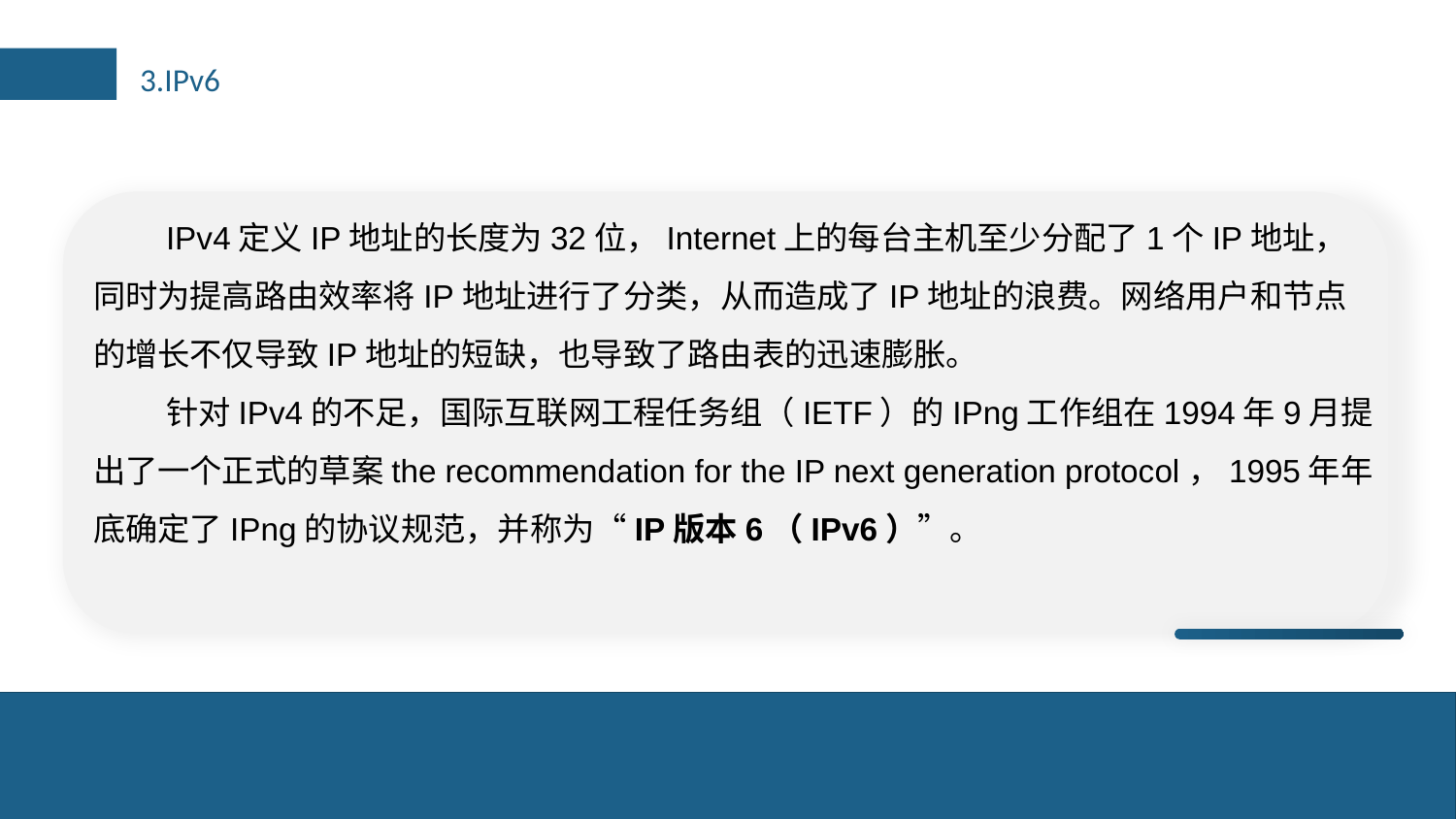

3.IPv6

IPv4定义IP地址的长度为32位，Internet上的每台主机至少分配了1个IP地址，同时为提高路由效率将IP地址进行了分类，从而造成了IP地址的浪费。网络用户和节点的增长不仅导致IP地址的短缺，也导致了路由表的迅速膨胀。
针对IPv4的不足，国际互联网工程任务组（IETF）的IPng工作组在1994年9月提出了一个正式的草案the recommendation for the IP next generation protocol，1995年年底确定了IPng的协议规范，并称为“IP版本6（IPv6）”。